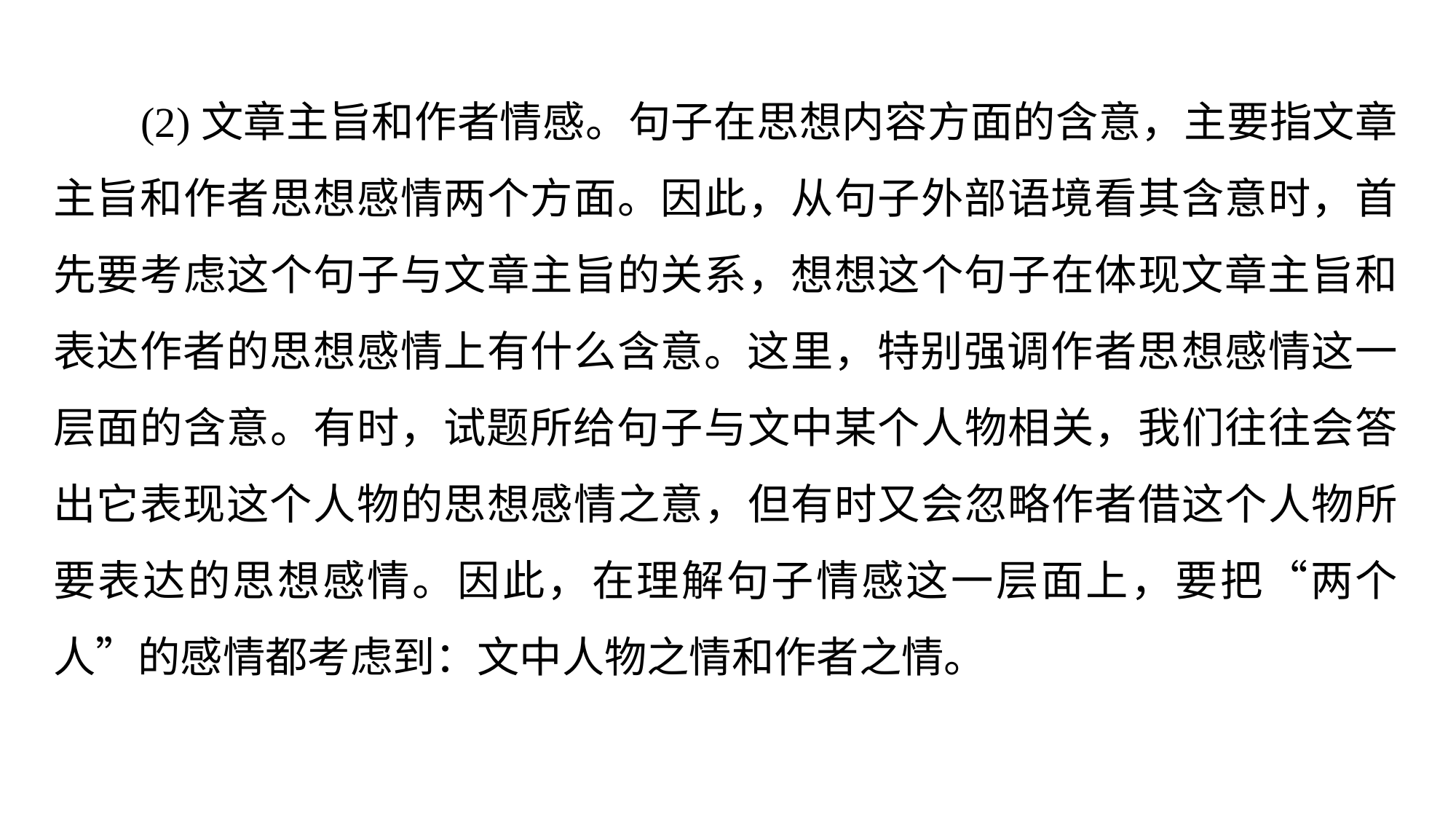

(2)文章主旨和作者情感。句子在思想内容方面的含意，主要指文章主旨和作者思想感情两个方面。因此，从句子外部语境看其含意时，首先要考虑这个句子与文章主旨的关系，想想这个句子在体现文章主旨和表达作者的思想感情上有什么含意。这里，特别强调作者思想感情这一层面的含意。有时，试题所给句子与文中某个人物相关，我们往往会答出它表现这个人物的思想感情之意，但有时又会忽略作者借这个人物所要表达的思想感情。因此，在理解句子情感这一层面上，要把“两个人”的感情都考虑到：文中人物之情和作者之情。